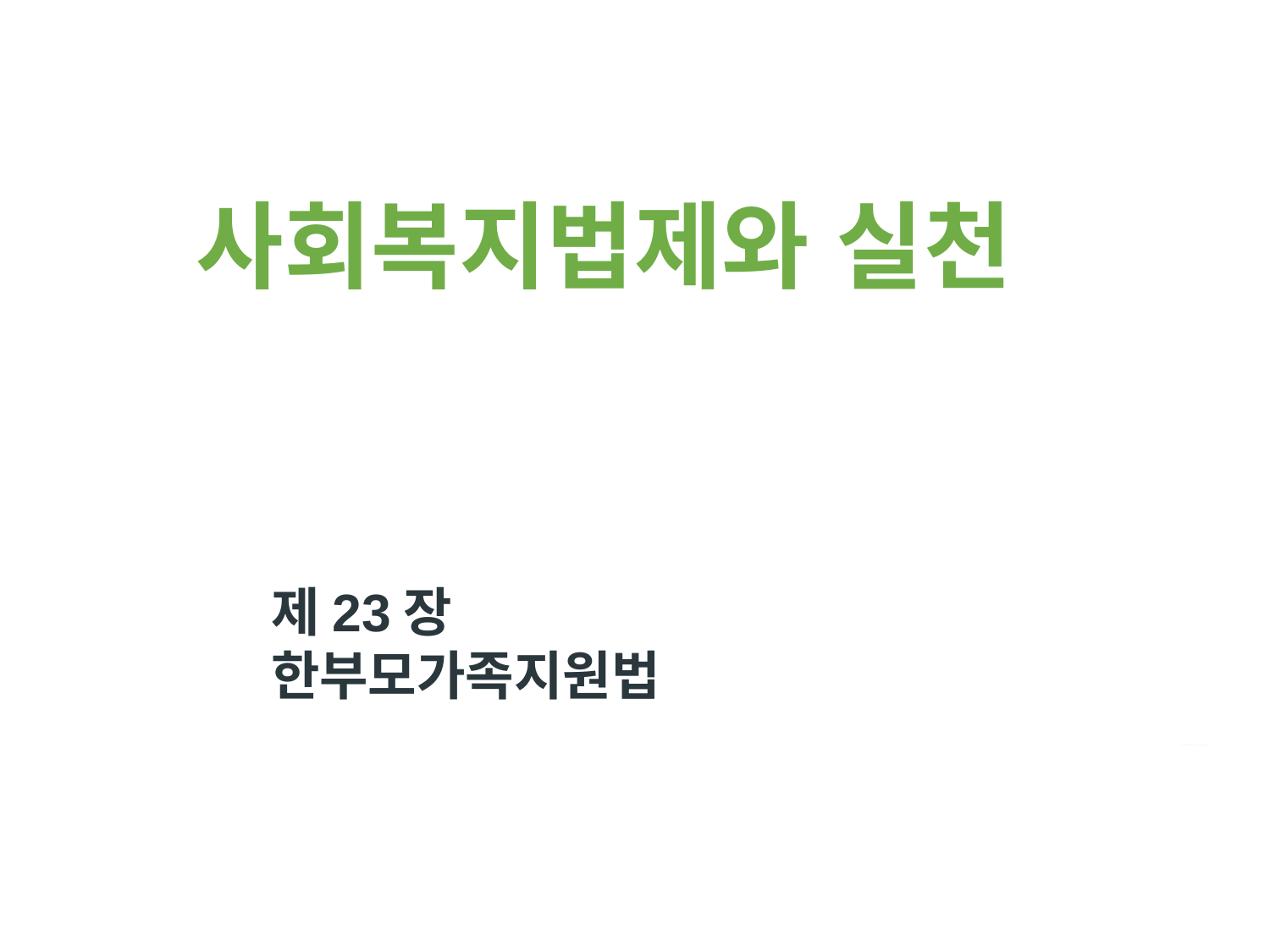

사회복지법제와 실천
제23장
한부모가족지원법
사회복지법제와 실천(사회복지법제론)